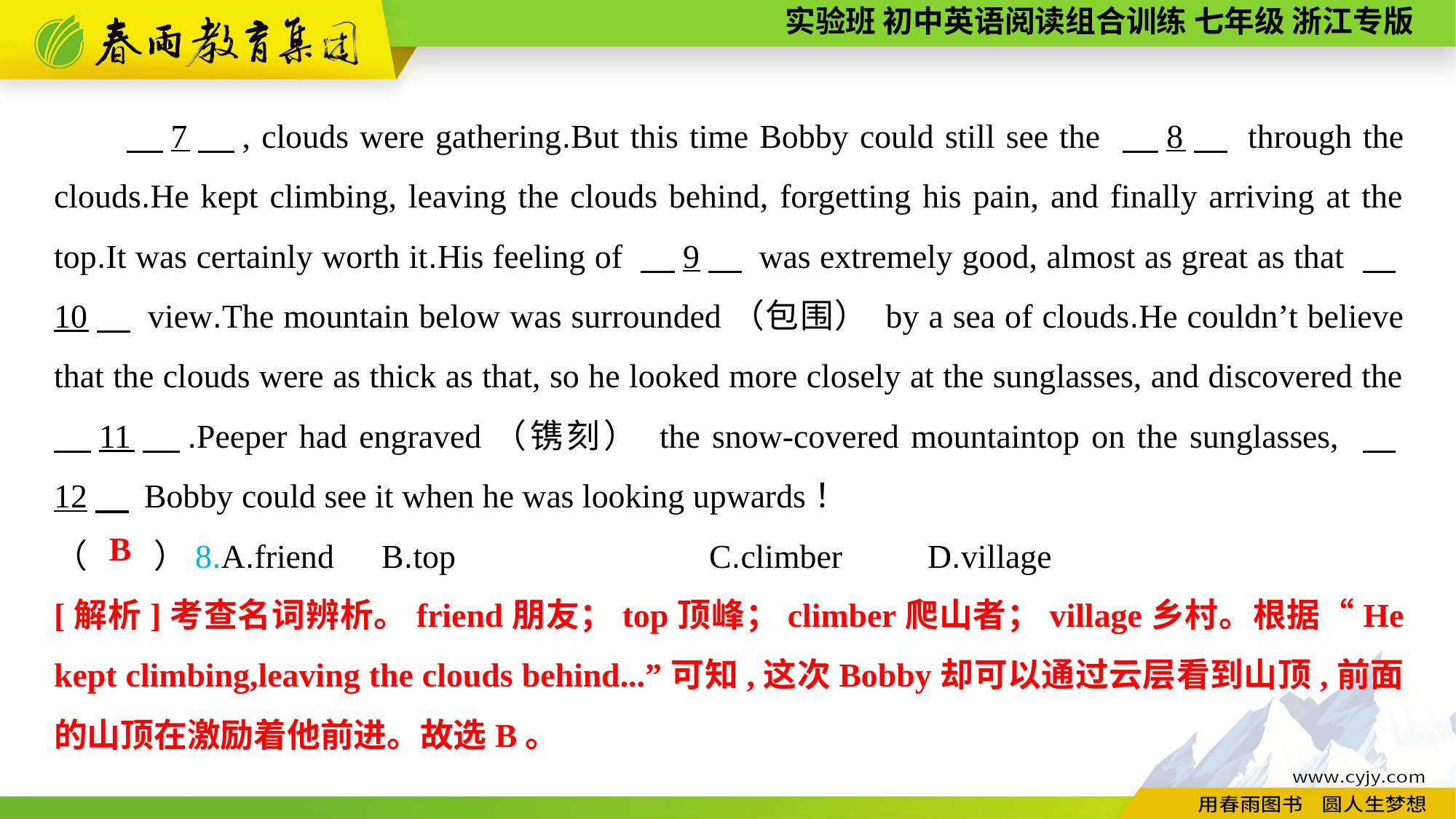

7　, clouds were gathering.But this time Bobby could still see the 　8　 through the clouds.He kept climbing, leaving the clouds behind, forgetting his pain, and finally arriving at the top.It was certainly worth it.His feeling of 　9　 was extremely good, almost as great as that 　10　 view.The mountain below was surrounded（包围） by a sea of clouds.He couldn’t believe that the clouds were as thick as that, so he looked more closely at the sunglasses, and discovered the 　11　.Peeper had engraved（镌刻） the snow-covered mountaintop on the sunglasses, 　12　 Bobby could see it when he was looking upwards！
（　　）8.A.friend	B.top			C.climber	D.village
B
[解析]考查名词辨析。friend朋友；top顶峰；climber爬山者；village乡村。根据“He kept climbing,leaving the clouds behind...”可知,这次Bobby却可以通过云层看到山顶,前面的山顶在激励着他前进。故选B。